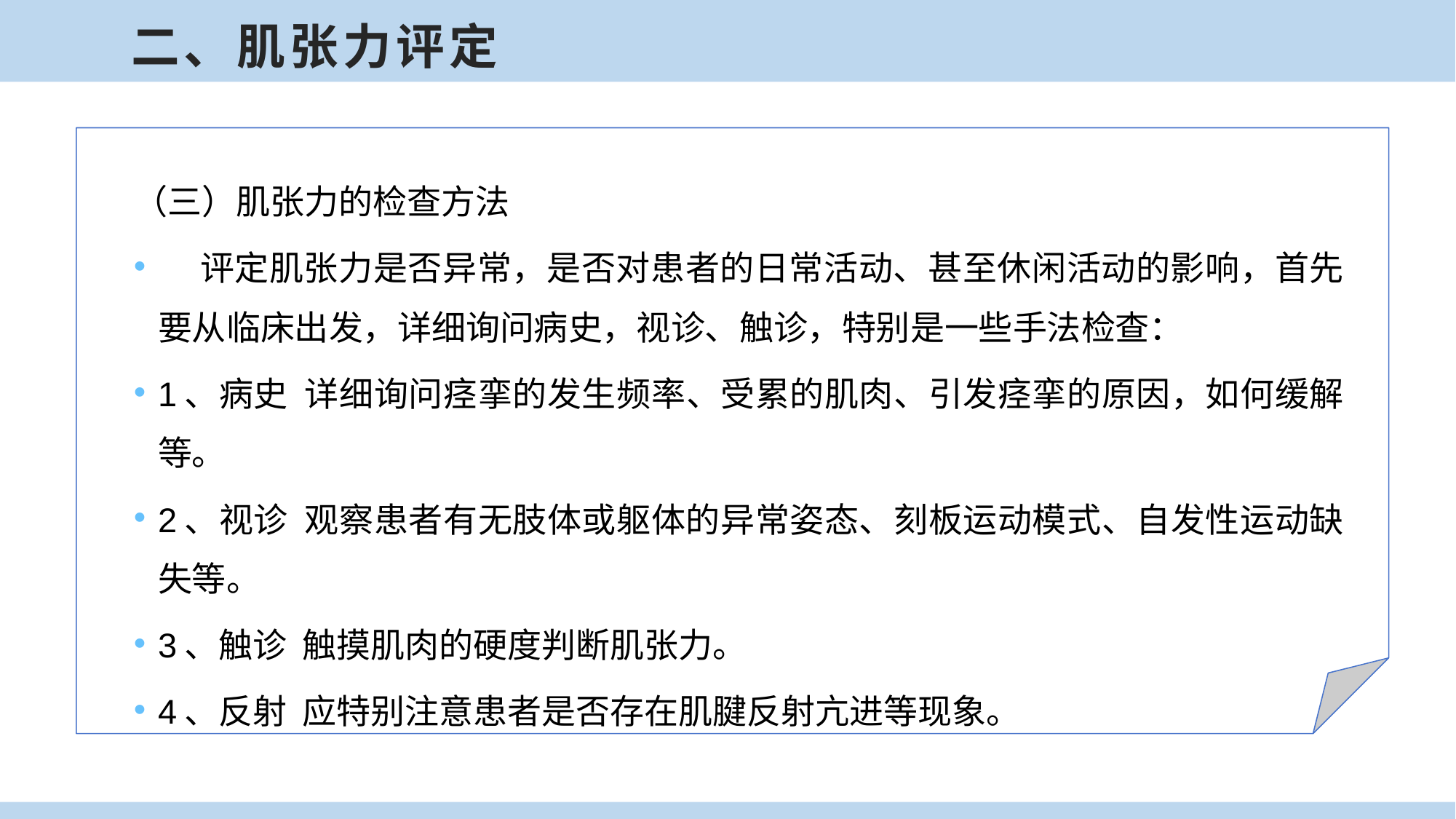

二、肌张力评定

（三）肌张力的检查方法
    评定肌张力是否异常，是否对患者的日常活动、甚至休闲活动的影响，首先要从临床出发，详细询问病史，视诊、触诊，特别是一些手法检查：
1、病史  详细询问痉挛的发生频率、受累的肌肉、引发痉挛的原因，如何缓解等。
2、视诊  观察患者有无肢体或躯体的异常姿态、刻板运动模式、自发性运动缺失等。
3、触诊  触摸肌肉的硬度判断肌张力。
4、反射  应特别注意患者是否存在肌腱反射亢进等现象。